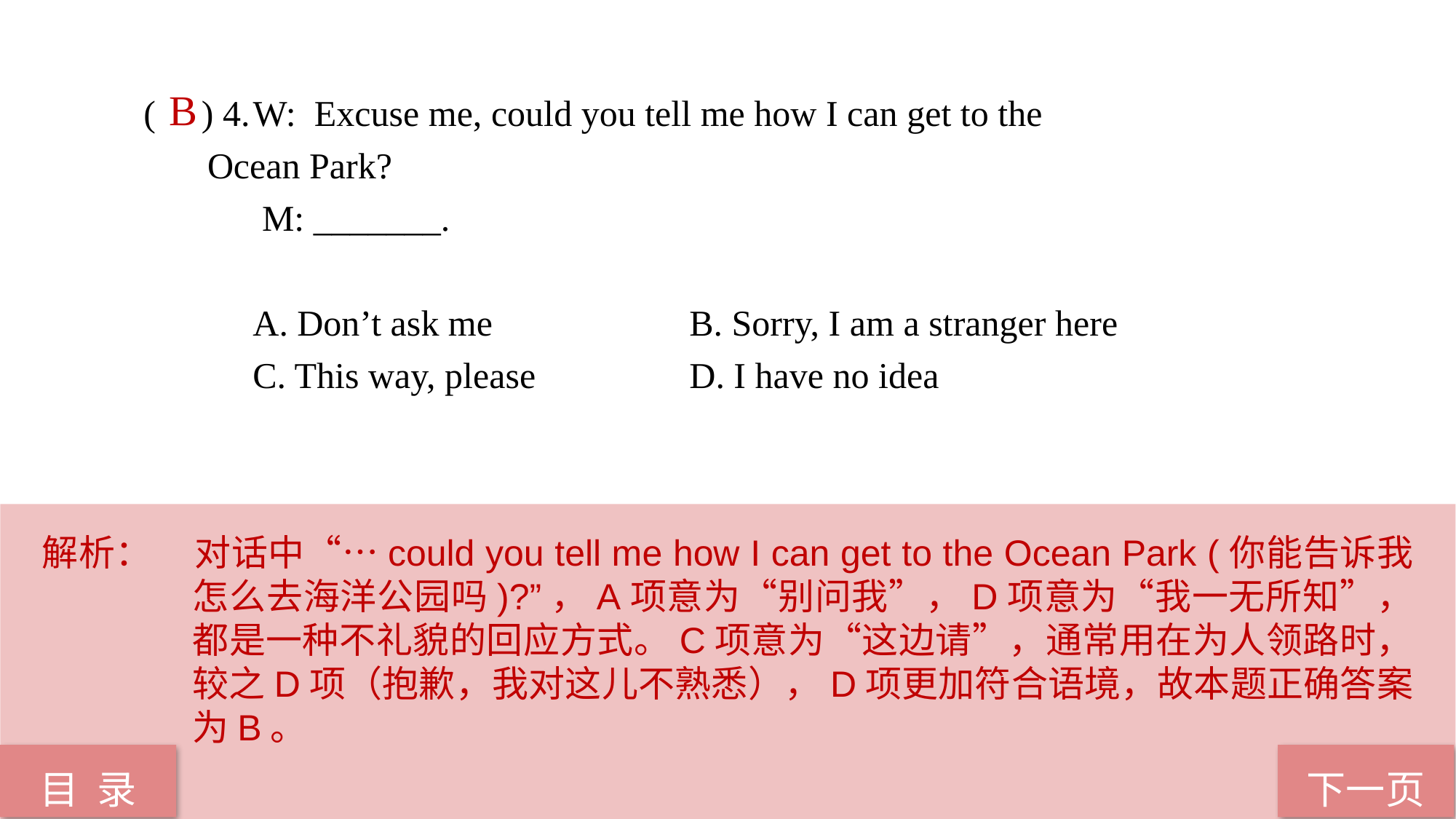

(     ) 4.	W:  Excuse me, could you tell me how I can get to the 	        Ocean Park?
	 M: _______.

	A. Don’t ask me 		B. Sorry, I am a stranger here
	C. This way, please 		D. I have no idea
B
解析：	对话中“…could you tell me how I can get to the Ocean Park (你能告诉我怎么去海洋公园吗)?”，A项意为“别问我”，D项意为“我一无所知”，都是一种不礼貌的回应方式。C项意为“这边请”，通常用在为人领路时，较之D项（抱歉，我对这儿不熟悉），D项更加符合语境，故本题正确答案为B。